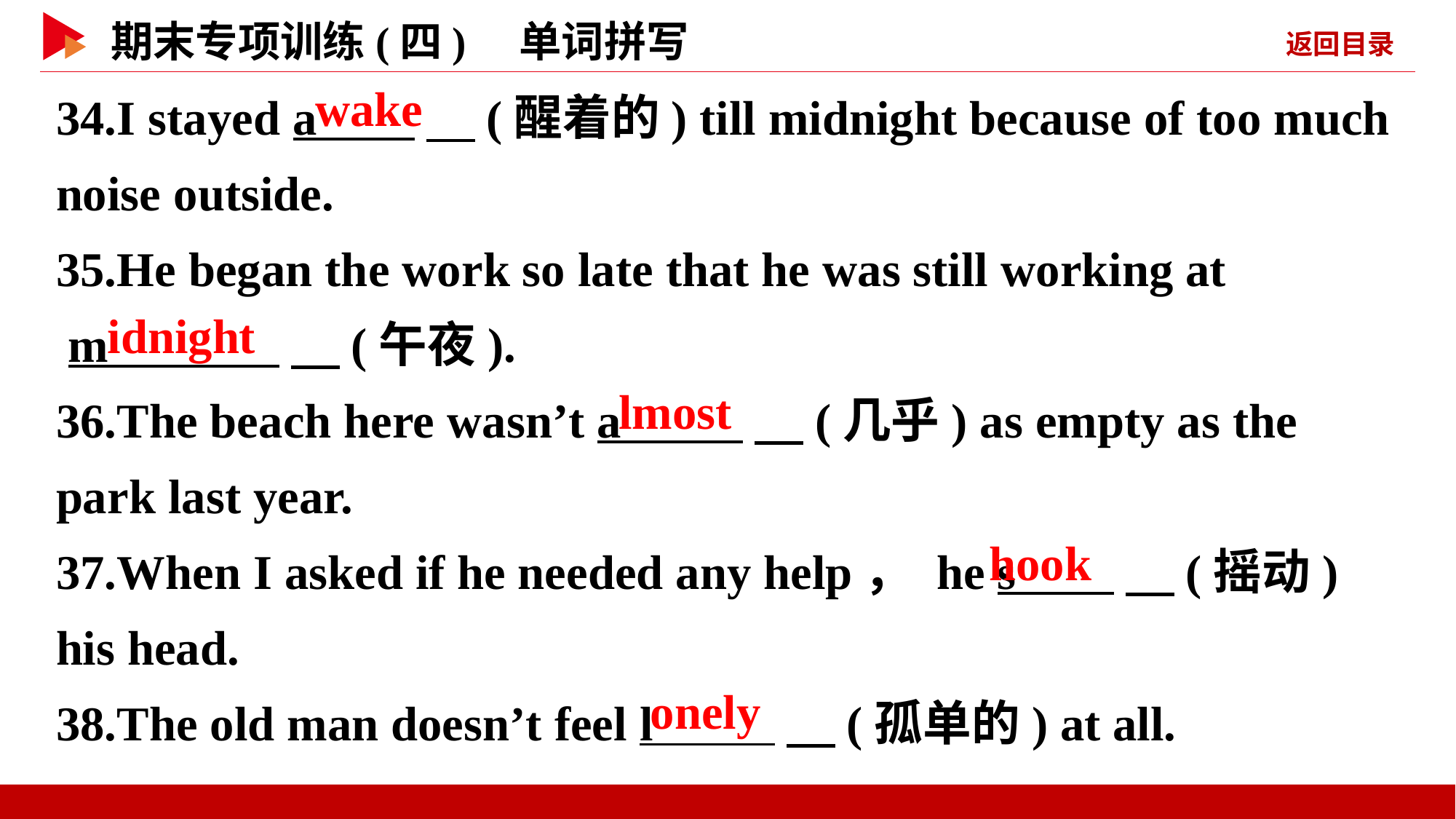

34.I stayed a        　(醒着的) till midnight because of too much noise outside.
35.He began the work so late that he was still working at
 m              　(午夜).
36.The beach here wasn’t a          　(几乎) as empty as the park last year.
37.When I asked if he needed any help， he s        　(摇动) his head.
38.The old man doesn’t feel l          　(孤单的) at all.
wake
idnight
lmost
hook
onely